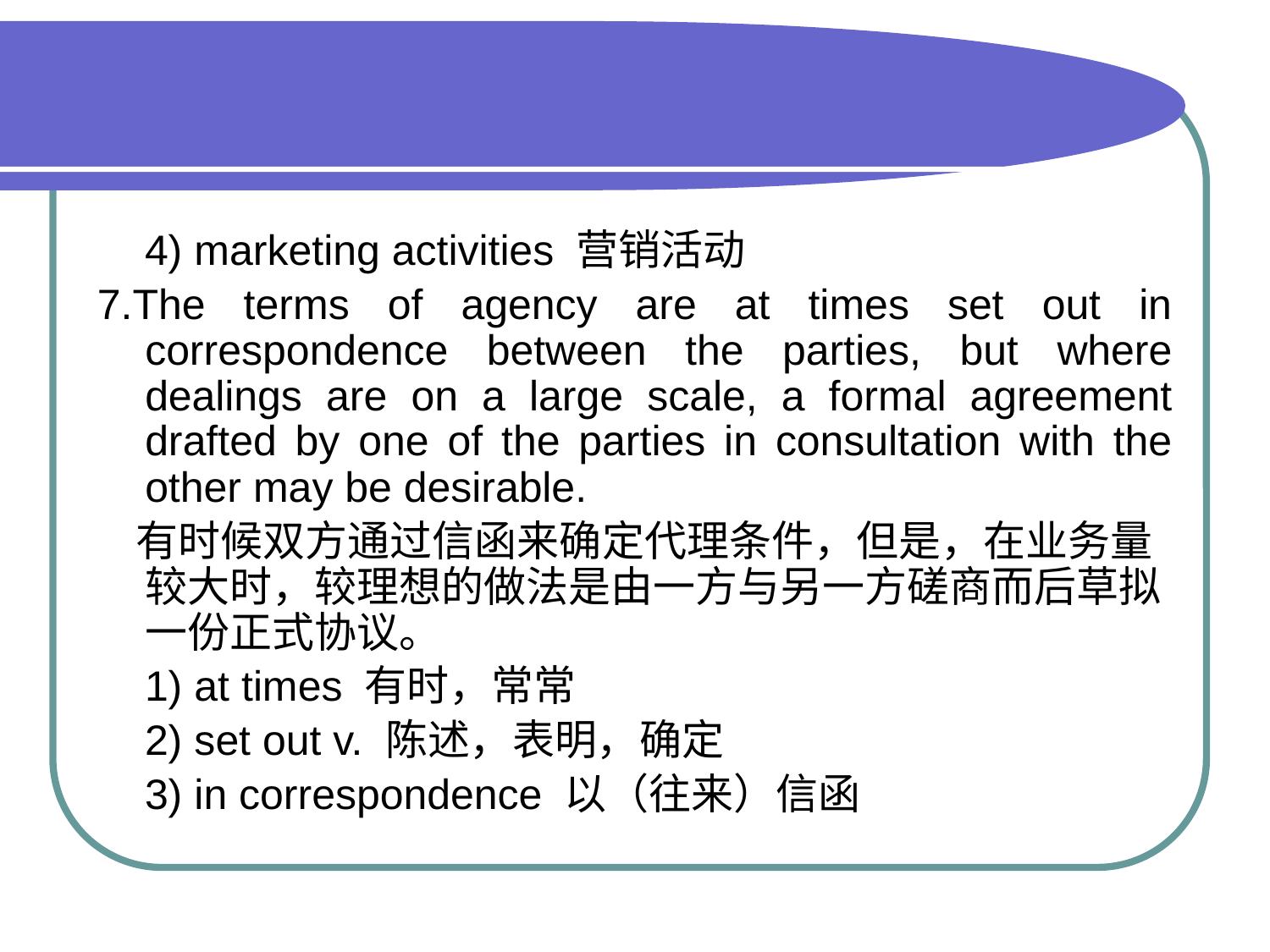

#
    4) marketing activities 营销活动
7.The terms of agency are at times set out in correspondence between the parties, but where dealings are on a large scale, a formal agreement drafted by one of the parties in consultation with the other may be desirable.
   有时候双方通过信函来确定代理条件，但是，在业务量较大时，较理想的做法是由一方与另一方磋商而后草拟一份正式协议。
    1) at times 有时，常常
    2) set out v. 陈述，表明，确定
    3) in correspondence 以（往来）信函